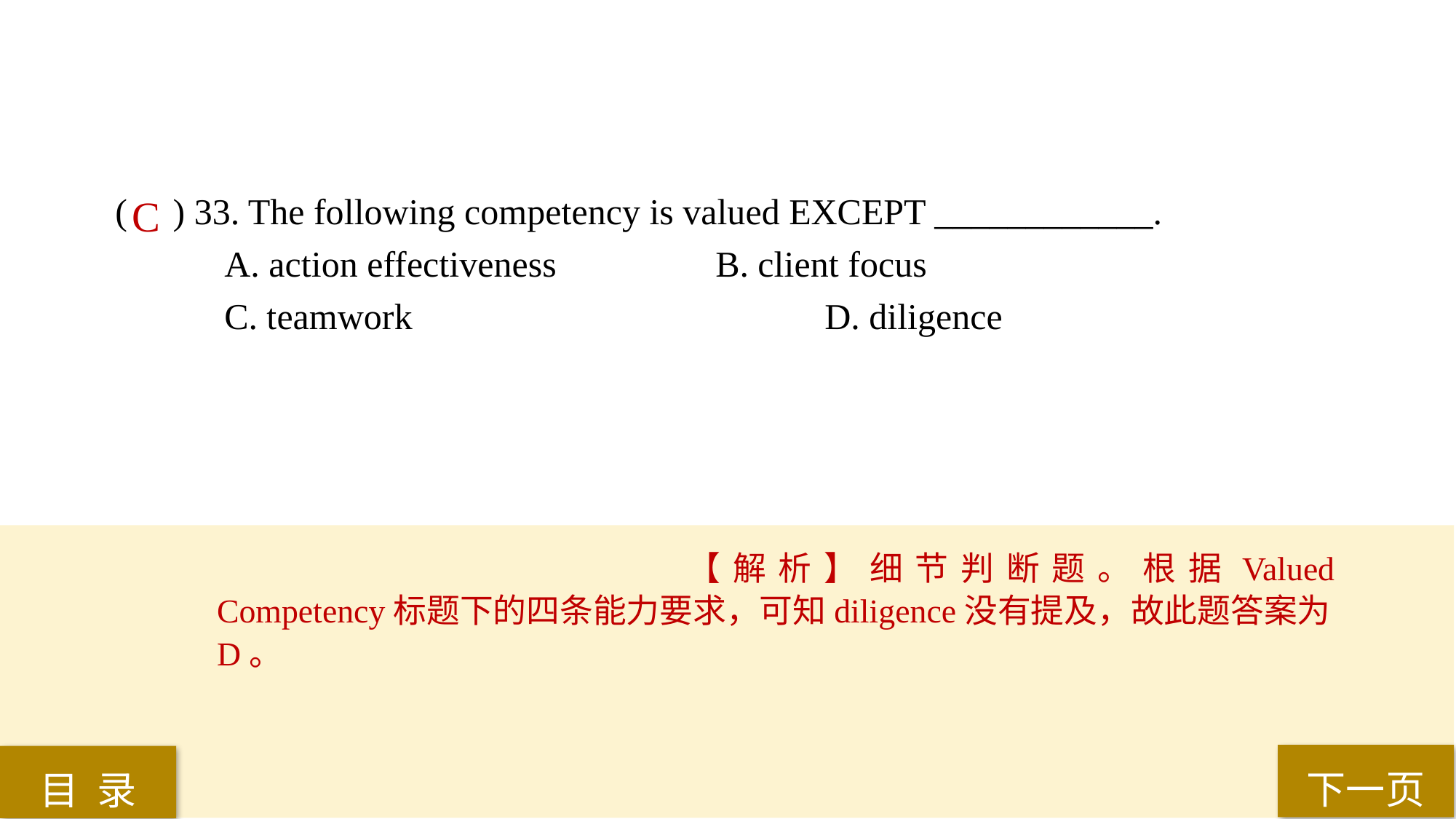

(     ) 33. The following competency is valued EXCEPT ____________.
A. action effectiveness 		B. client focus
C. teamwork 				D. diligence
C
【解析】细节判断题。根据Valued Competency标题下的四条能力要求，可知diligence没有提及，故此题答案为D。